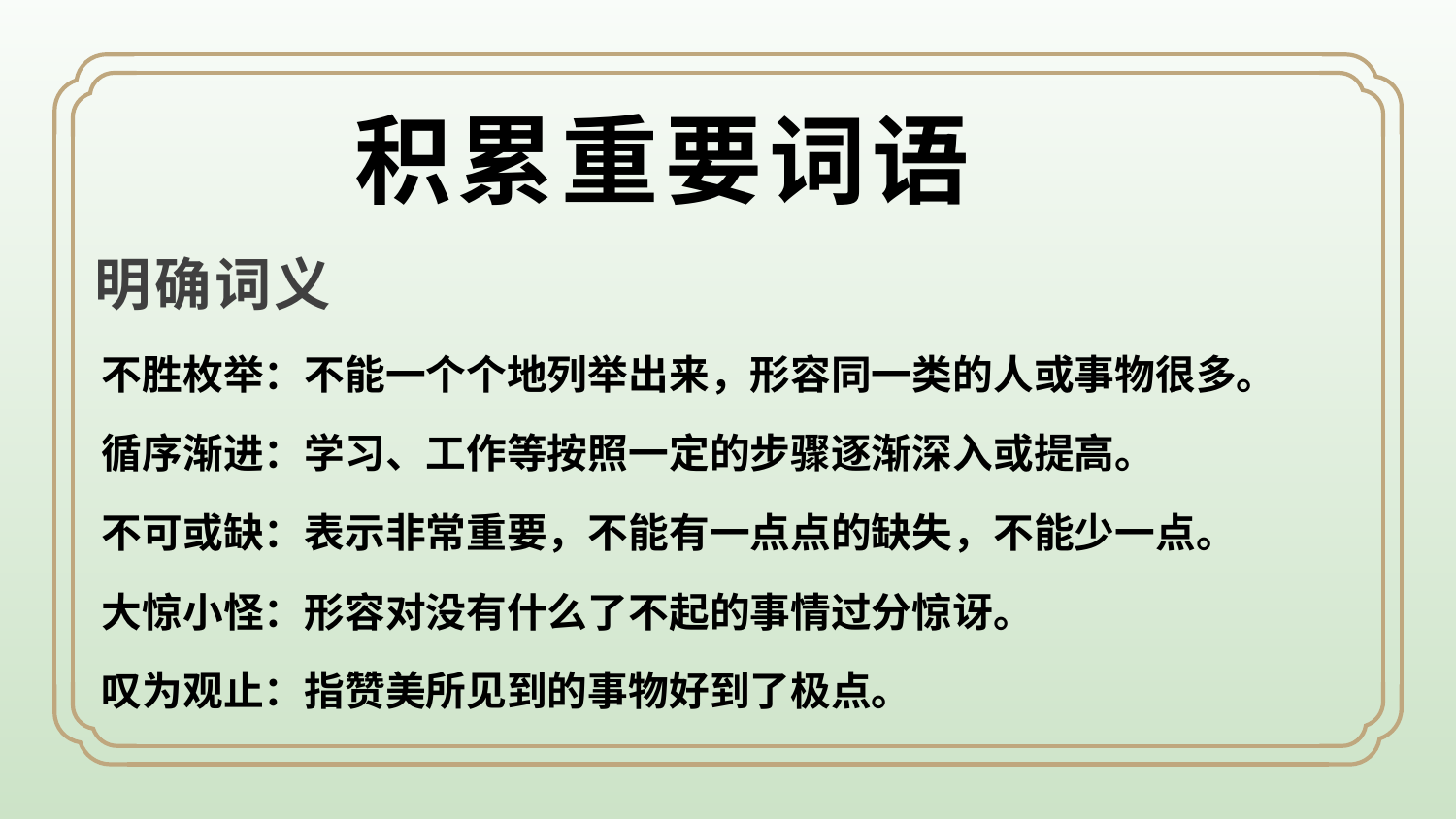

积累重要词语
明确词义
不胜枚举：不能一个个地列举出来，形容同一类的人或事物很多。
循序渐进：学习、工作等按照一定的步骤逐渐深入或提高。
不可或缺：表示非常重要，不能有一点点的缺失，不能少一点。
大惊小怪：形容对没有什么了不起的事情过分惊讶。
叹为观止：指赞美所见到的事物好到了极点。